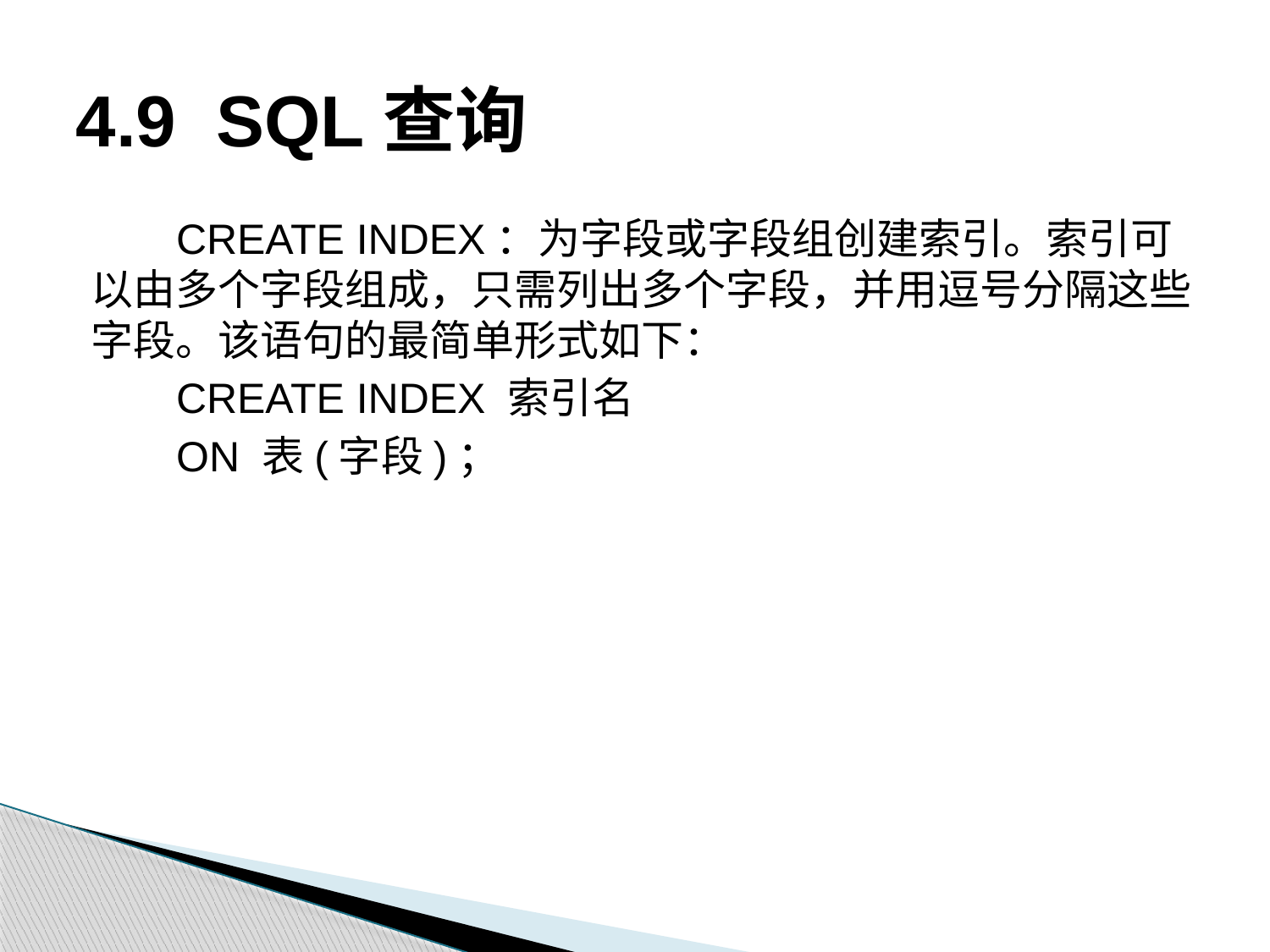

# 4.9  SQL查询
CREATE INDEX：为字段或字段组创建索引。索引可以由多个字段组成，只需列出多个字段，并用逗号分隔这些字段。该语句的最简单形式如下：
CREATE INDEX 索引名
ON 表(字段)；